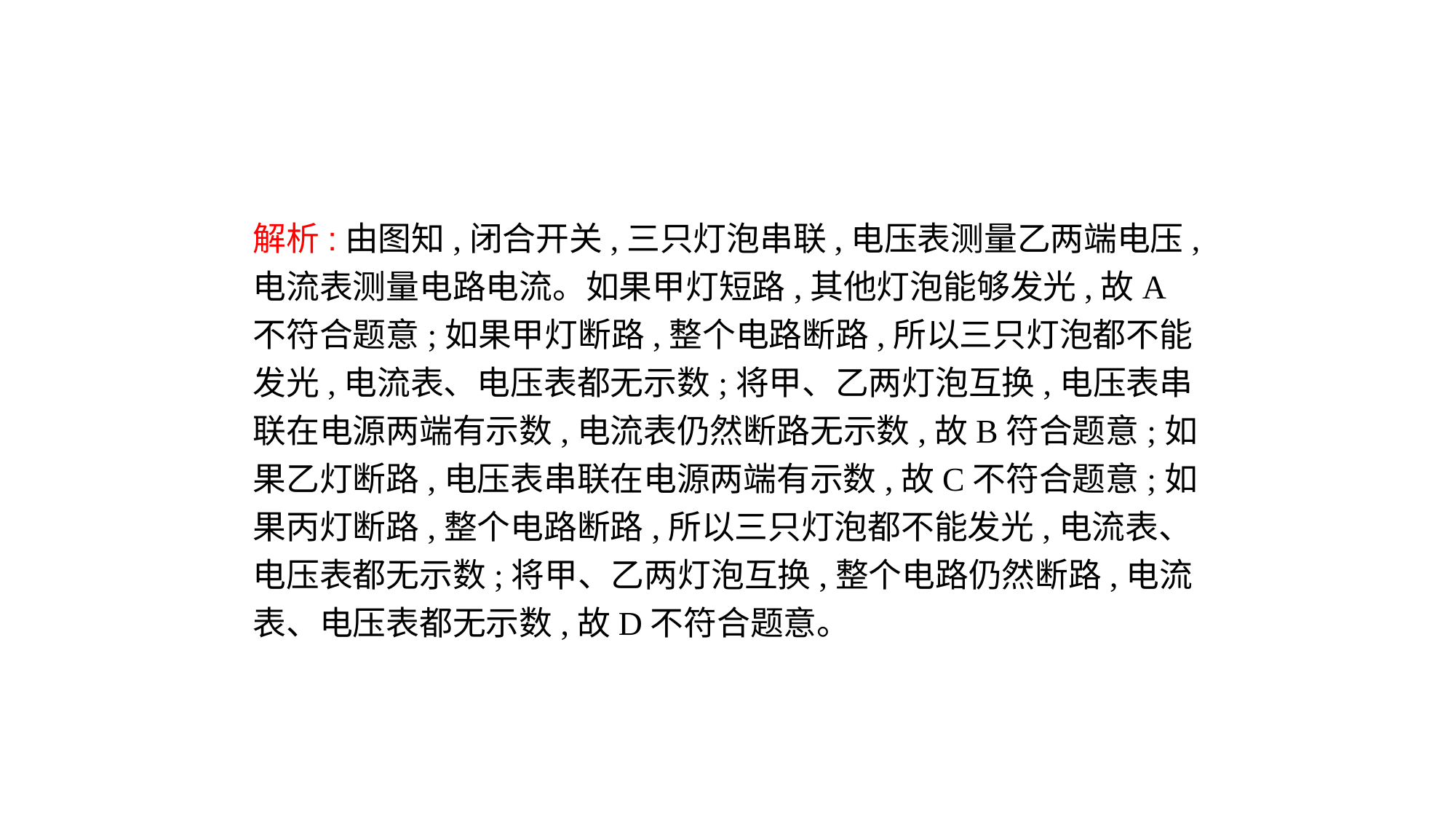

解析:由图知,闭合开关,三只灯泡串联,电压表测量乙两端电压,电流表测量电路电流。如果甲灯短路,其他灯泡能够发光,故A不符合题意;如果甲灯断路,整个电路断路,所以三只灯泡都不能发光,电流表、电压表都无示数;将甲、乙两灯泡互换,电压表串联在电源两端有示数,电流表仍然断路无示数,故B符合题意;如果乙灯断路,电压表串联在电源两端有示数,故C不符合题意;如果丙灯断路,整个电路断路,所以三只灯泡都不能发光,电流表、电压表都无示数;将甲、乙两灯泡互换,整个电路仍然断路,电流表、电压表都无示数,故D不符合题意。